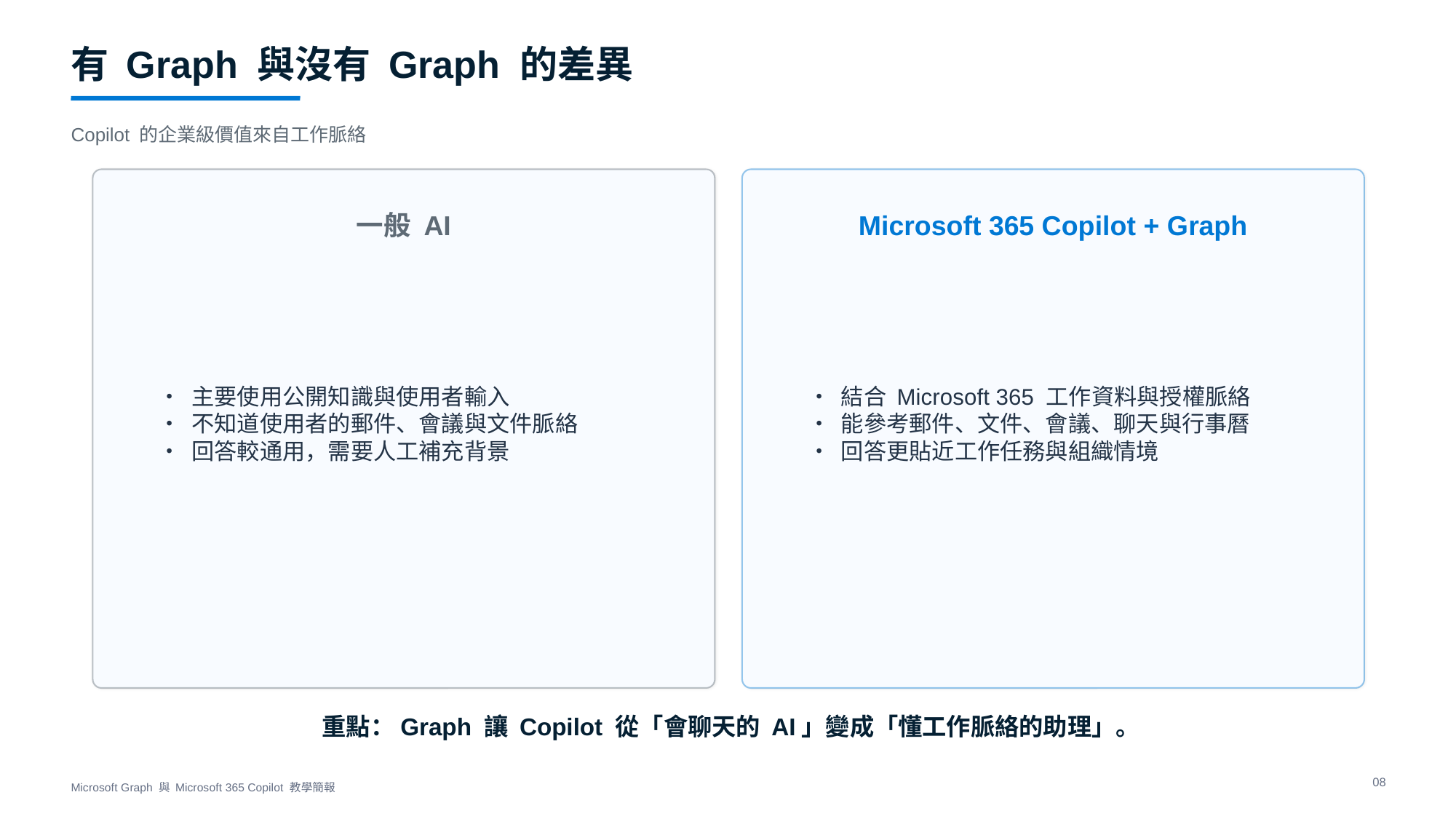

有 Graph 與沒有 Graph 的差異

Copilot 的企業級價值來自工作脈絡

一般 AI
Microsoft 365 Copilot + Graph
• 主要使用公開知識與使用者輸入
• 不知道使用者的郵件、會議與文件脈絡
• 回答較通用，需要人工補充背景
• 結合 Microsoft 365 工作資料與授權脈絡
• 能參考郵件、文件、會議、聊天與行事曆
• 回答更貼近工作任務與組織情境
重點：Graph 讓 Copilot 從「會聊天的 AI」變成「懂工作脈絡的助理」。
08
Microsoft Graph 與 Microsoft 365 Copilot 教學簡報